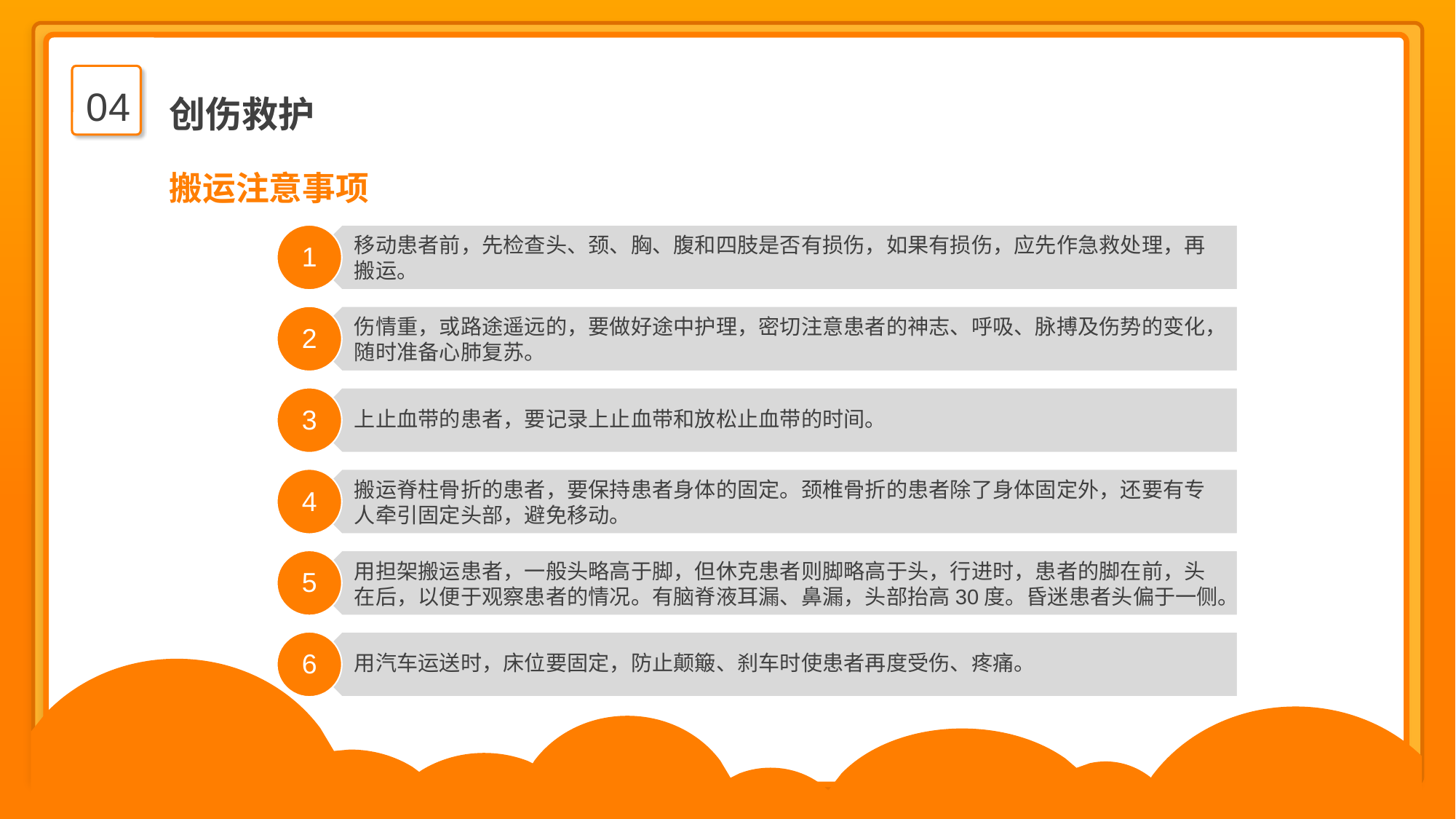

04
创伤救护
搬运注意事项
移动患者前，先检查头、颈、胸、腹和四肢是否有损伤，如果有损伤，应先作急救处理，再搬运。
1
伤情重，或路途遥远的，要做好途中护理，密切注意患者的神志、呼吸、脉搏及伤势的变化，随时准备心肺复苏。
2
上止血带的患者，要记录上止血带和放松止血带的时间。
3
搬运脊柱骨折的患者，要保持患者身体的固定。颈椎骨折的患者除了身体固定外，还要有专人牵引固定头部，避免移动。
4
用担架搬运患者，一般头略高于脚，但休克患者则脚略高于头，行进时，患者的脚在前，头在后，以便于观察患者的情况。有脑脊液耳漏、鼻漏，头部抬高30度。昏迷患者头偏于一侧。
5
用汽车运送时，床位要固定，防止颠簸、刹车时使患者再度受伤、疼痛。
6